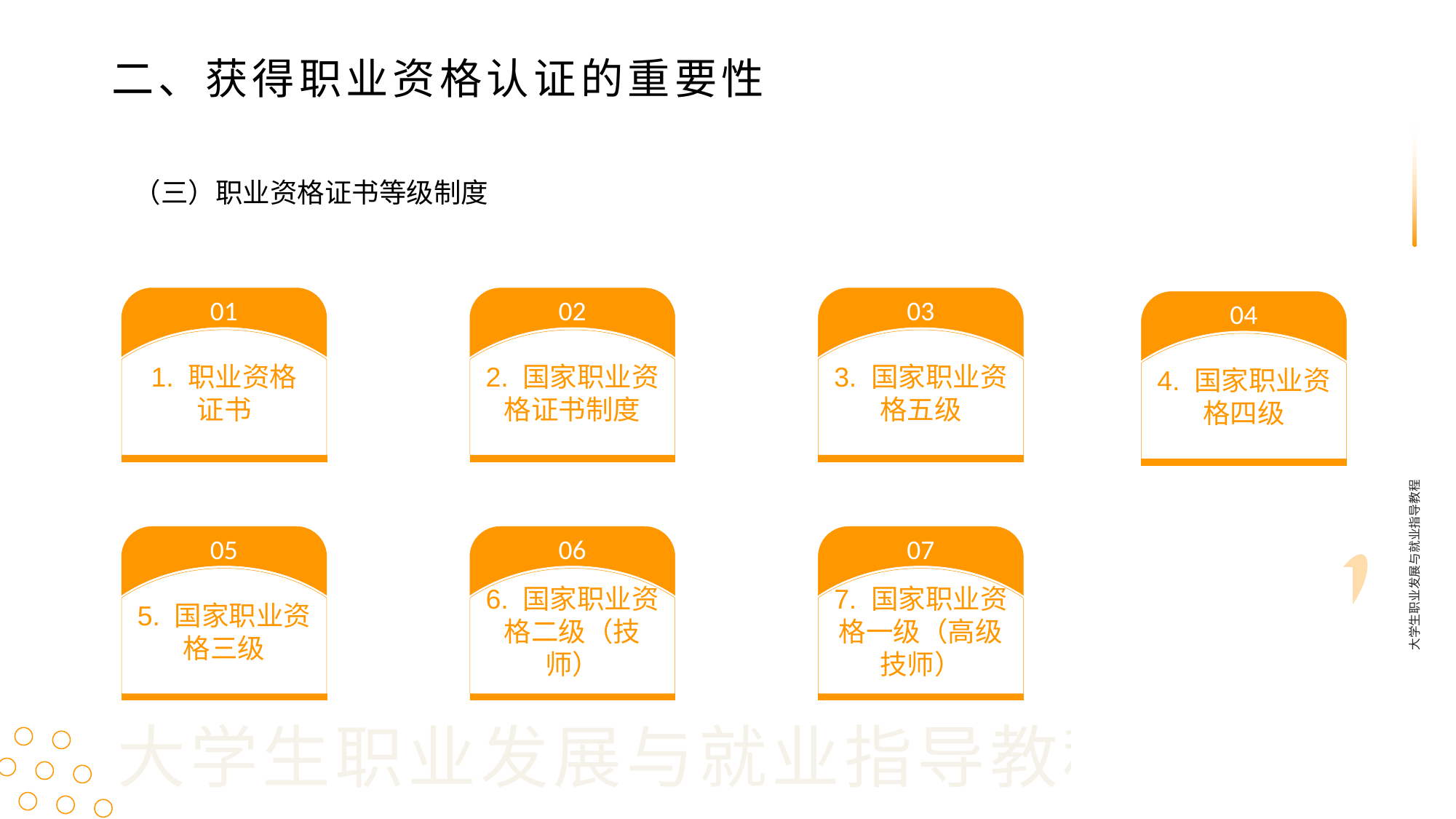

二、获得职业资格认证的重要性

（三）职业资格证书等级制度

01
1. 职业资格
证书

02
2. 国家职业资格证书制度

03
3. 国家职业资格五级

04
4. 国家职业资格四级

大学生职业发展与就业指导教程
05
5. 国家职业资格三级

06
6. 国家职业资格二级（技师）

07
7. 国家职业资格一级（高级技师）

大学生职业发展与就业指导教程